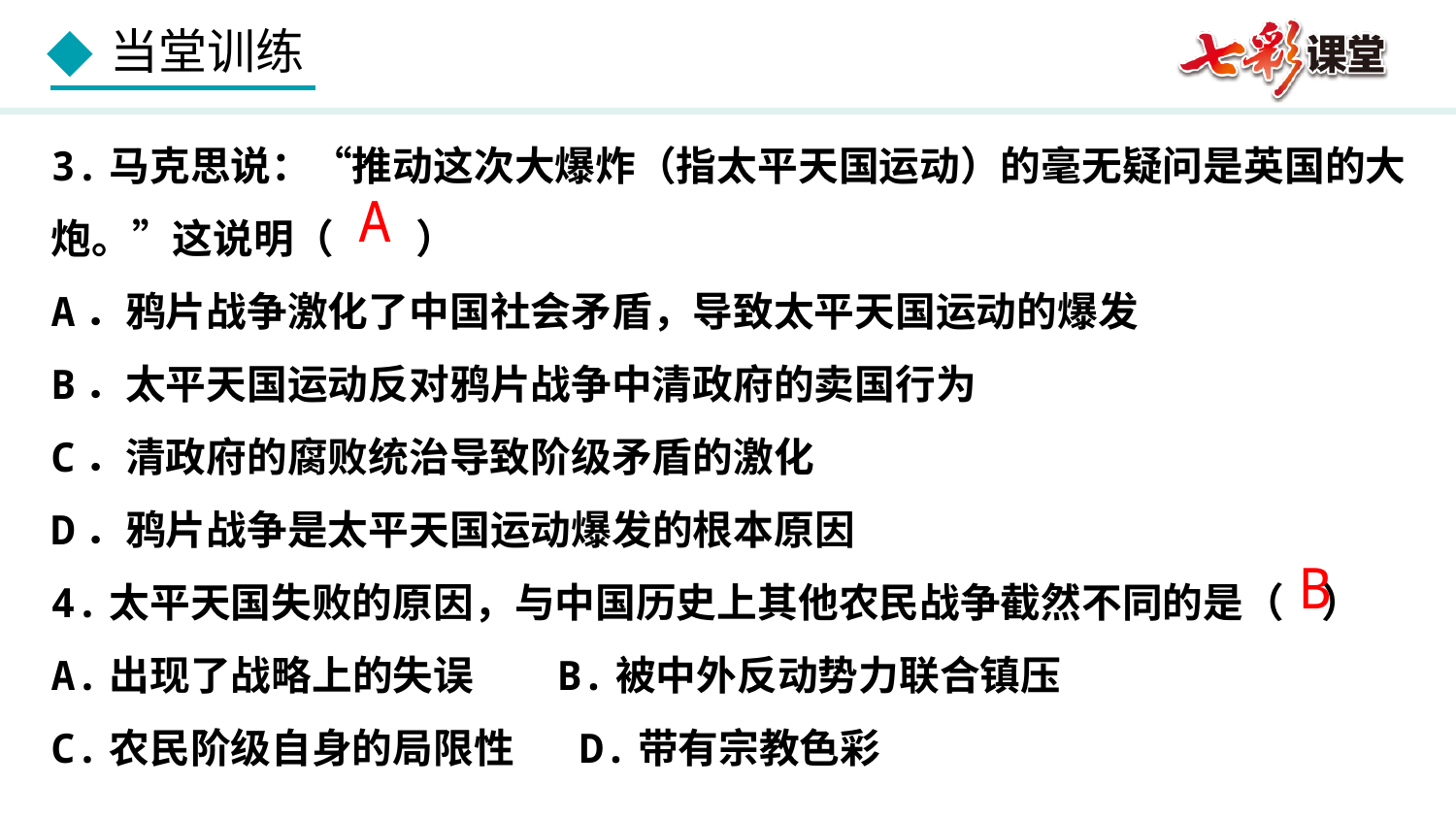

3.马克思说：“推动这次大爆炸（指太平天国运动）的毫无疑问是英国的大炮。”这说明（　　）
A．鸦片战争激化了中国社会矛盾，导致太平天国运动的爆发
B．太平天国运动反对鸦片战争中清政府的卖国行为
C．清政府的腐败统治导致阶级矛盾的激化
D．鸦片战争是太平天国运动爆发的根本原因
4.太平天国失败的原因，与中国历史上其他农民战争截然不同的是（    ）
A.出现了战略上的失误        B.被中外反动势力联合镇压
C.农民阶级自身的局限性      D.带有宗教色彩
A
B